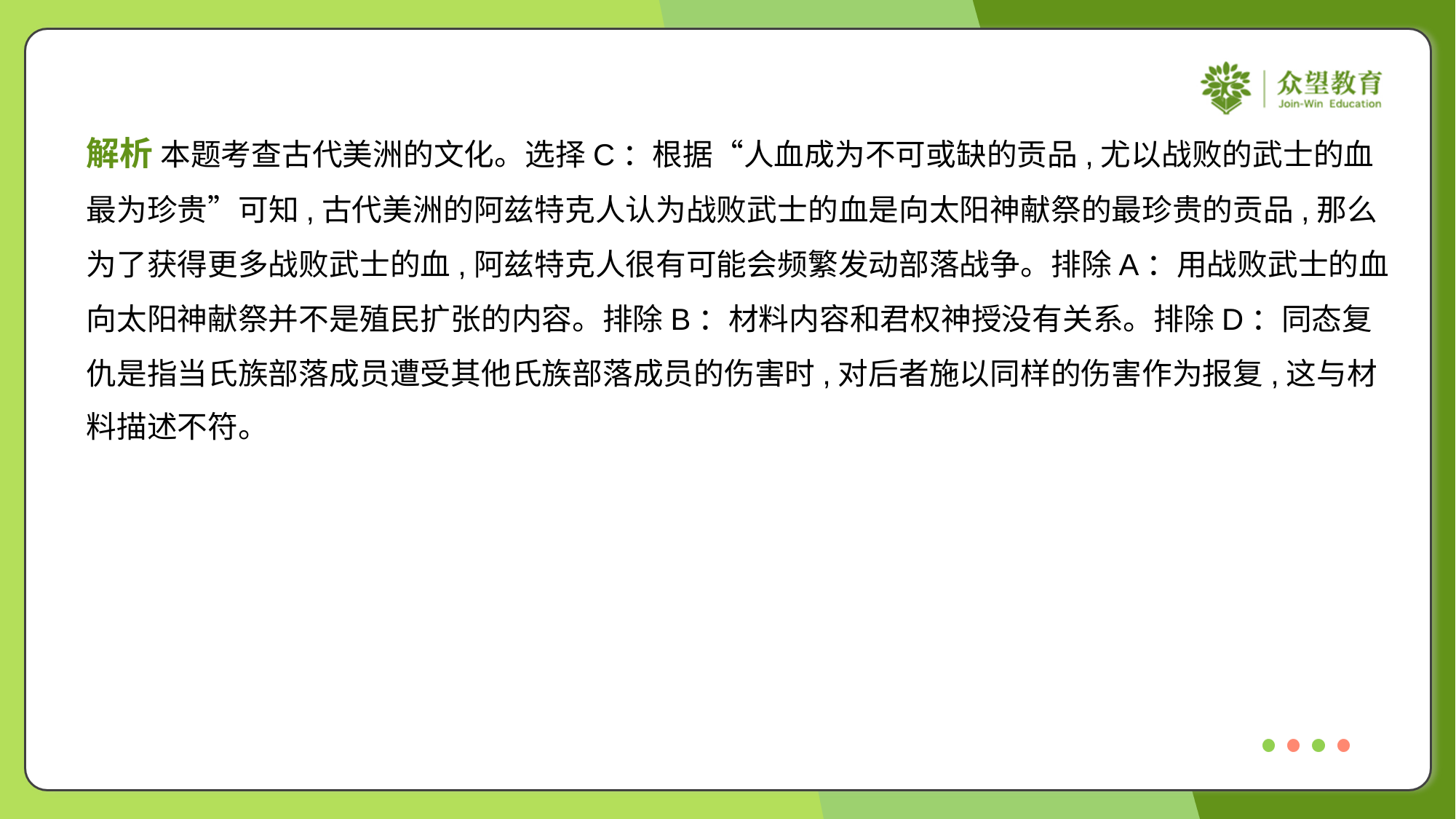

解析 本题考查古代美洲的文化。选择C：根据“人血成为不可或缺的贡品,尤以战败的武士的血
最为珍贵”可知,古代美洲的阿兹特克人认为战败武士的血是向太阳神献祭的最珍贵的贡品,那么
为了获得更多战败武士的血,阿兹特克人很有可能会频繁发动部落战争。排除A：用战败武士的血
向太阳神献祭并不是殖民扩张的内容。排除B：材料内容和君权神授没有关系。排除D：同态复
仇是指当氏族部落成员遭受其他氏族部落成员的伤害时,对后者施以同样的伤害作为报复,这与材
料描述不符。